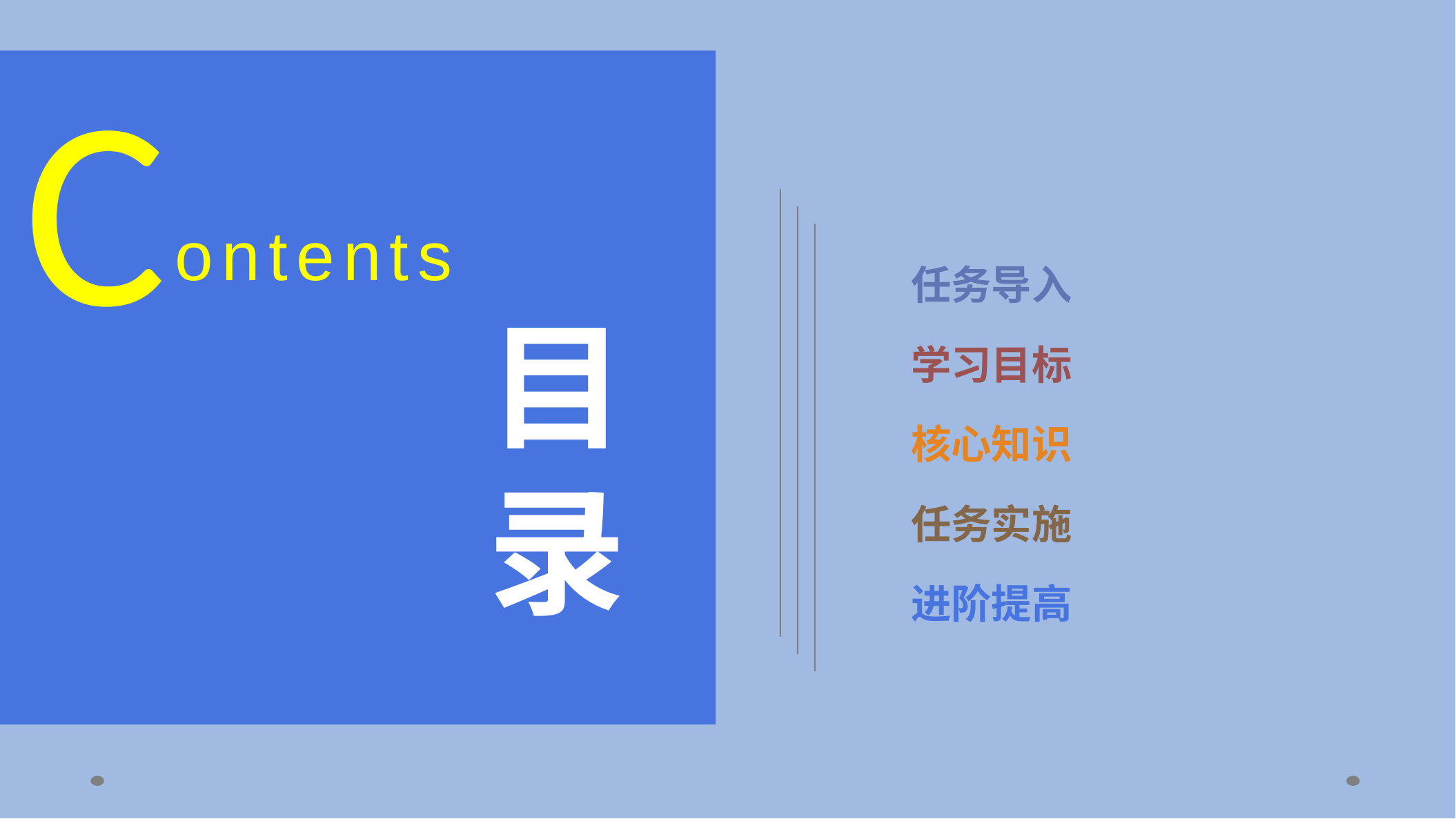

C

ontents

任务导入
目
录
学习目标
核心知识
任务实施
进阶提高